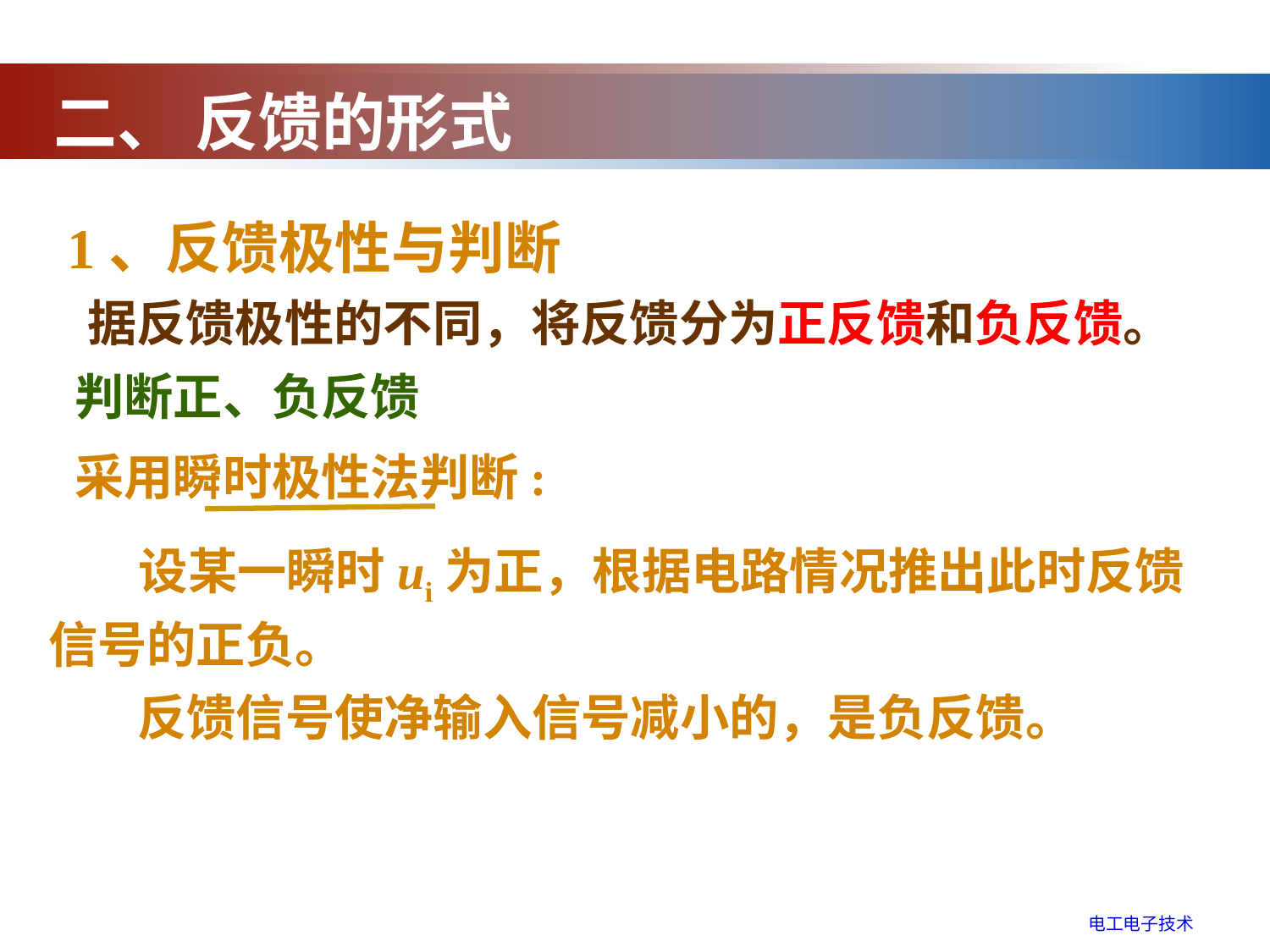

二、 反馈的形式
1、反馈极性与判断
据反馈极性的不同，将反馈分为正反馈和负反馈。
判断正、负反馈
采用瞬时极性法判断:

       设某一瞬时ui为正，根据电路情况推出此时反馈信号的正负。
反馈信号使净输入信号减小的，是负反馈。
电工电子技术